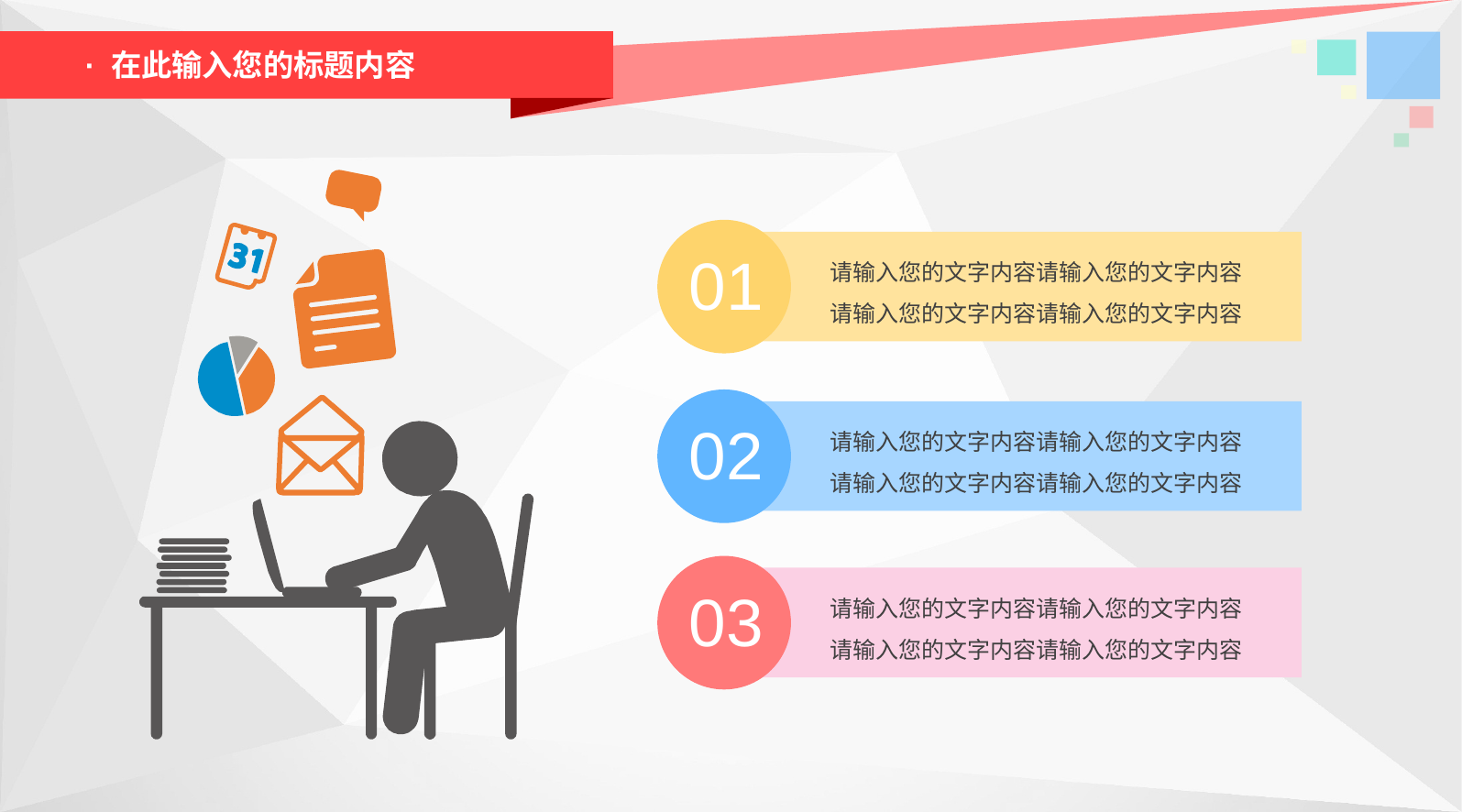

· 在此输入您的标题内容

01
请输入您的文字内容请输入您的文字内容请输入您的文字内容请输入您的文字内容

02
请输入您的文字内容请输入您的文字内容请输入您的文字内容请输入您的文字内容

03
请输入您的文字内容请输入您的文字内容请输入您的文字内容请输入您的文字内容